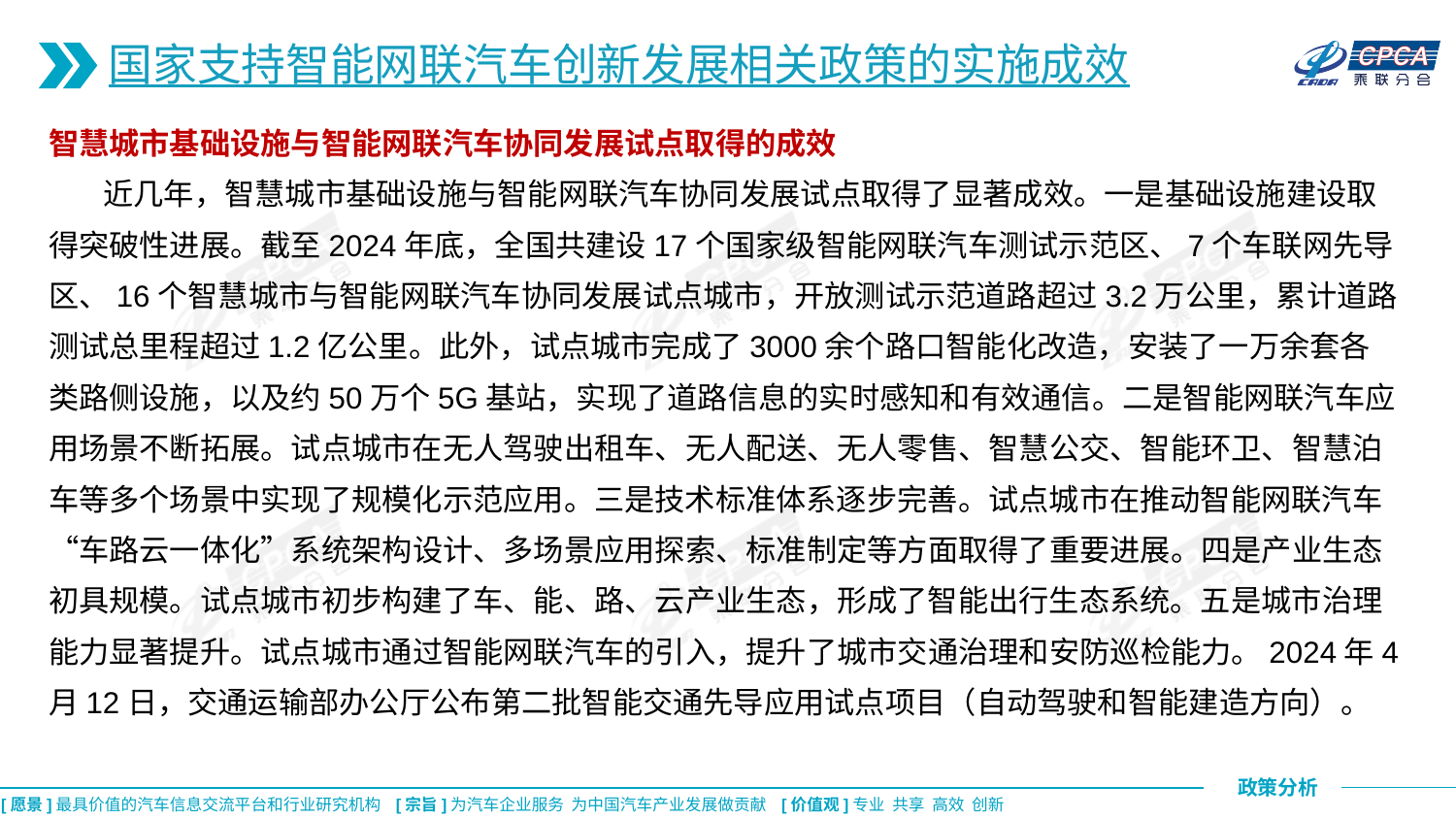

国家支持智能网联汽车创新发展相关政策的实施成效
智慧城市基础设施与智能网联汽车协同发展试点取得的成效
       近几年，智慧城市基础设施与智能网联汽车协同发展试点取得了显著成效。一是基础设施建设取得突破性进展。截至2024年底，全国共建设17个国家级智能网联汽车测试示范区、7个车联网先导区、16个智慧城市与智能网联汽车协同发展试点城市，开放测试示范道路超过3.2万公里，累计道路测试总里程超过1.2亿公里。此外，试点城市完成了3000余个路口智能化改造，安装了一万余套各类路侧设施，以及约50万个5G基站，实现了道路信息的实时感知和有效通信。二是智能网联汽车应用场景不断拓展。试点城市在无人驾驶出租车、无人配送、无人零售、智慧公交、智能环卫、智慧泊车等多个场景中实现了规模化示范应用。三是技术标准体系逐步完善。试点城市在推动智能网联汽车“车路云一体化”系统架构设计、多场景应用探索、标准制定等方面取得了重要进展。四是产业生态初具规模。试点城市初步构建了车、能、路、云产业生态，形成了智能出行生态系统。五是城市治理能力显著提升。试点城市通过智能网联汽车的引入，提升了城市交通治理和安防巡检能力。2024年4月12日，交通运输部办公厅公布第二批智能交通先导应用试点项目（自动驾驶和智能建造方向）。